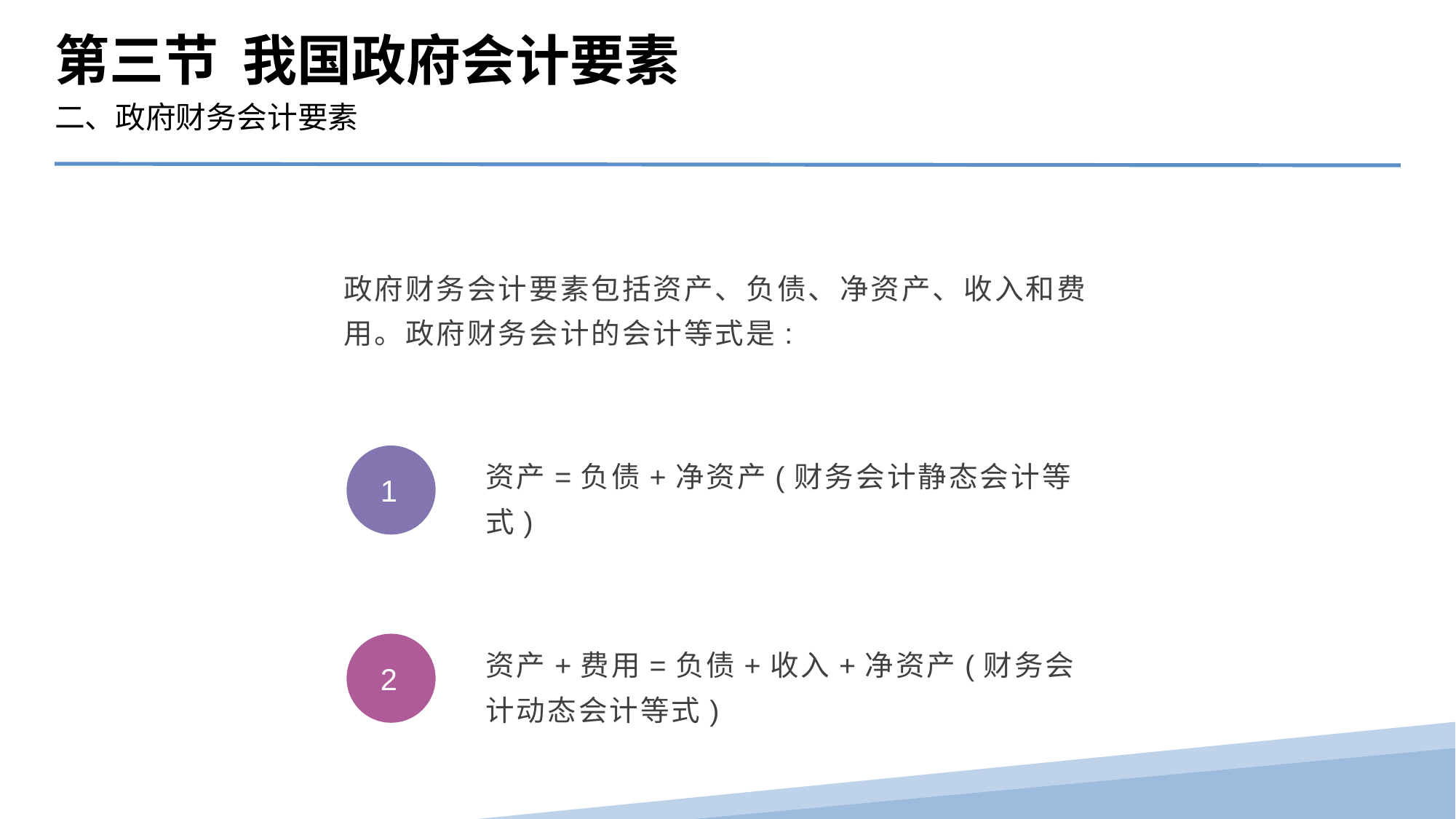

第三节  我国政府会计要素
二、政府财务会计要素
政府财务会计要素包括资产、负债、净资产、收入和费用。政府财务会计的会计等式是:
资产=负债+净资产(财务会计静态会计等式)

1
资产+费用=负债+收入+净资产(财务会计动态会计等式)

2